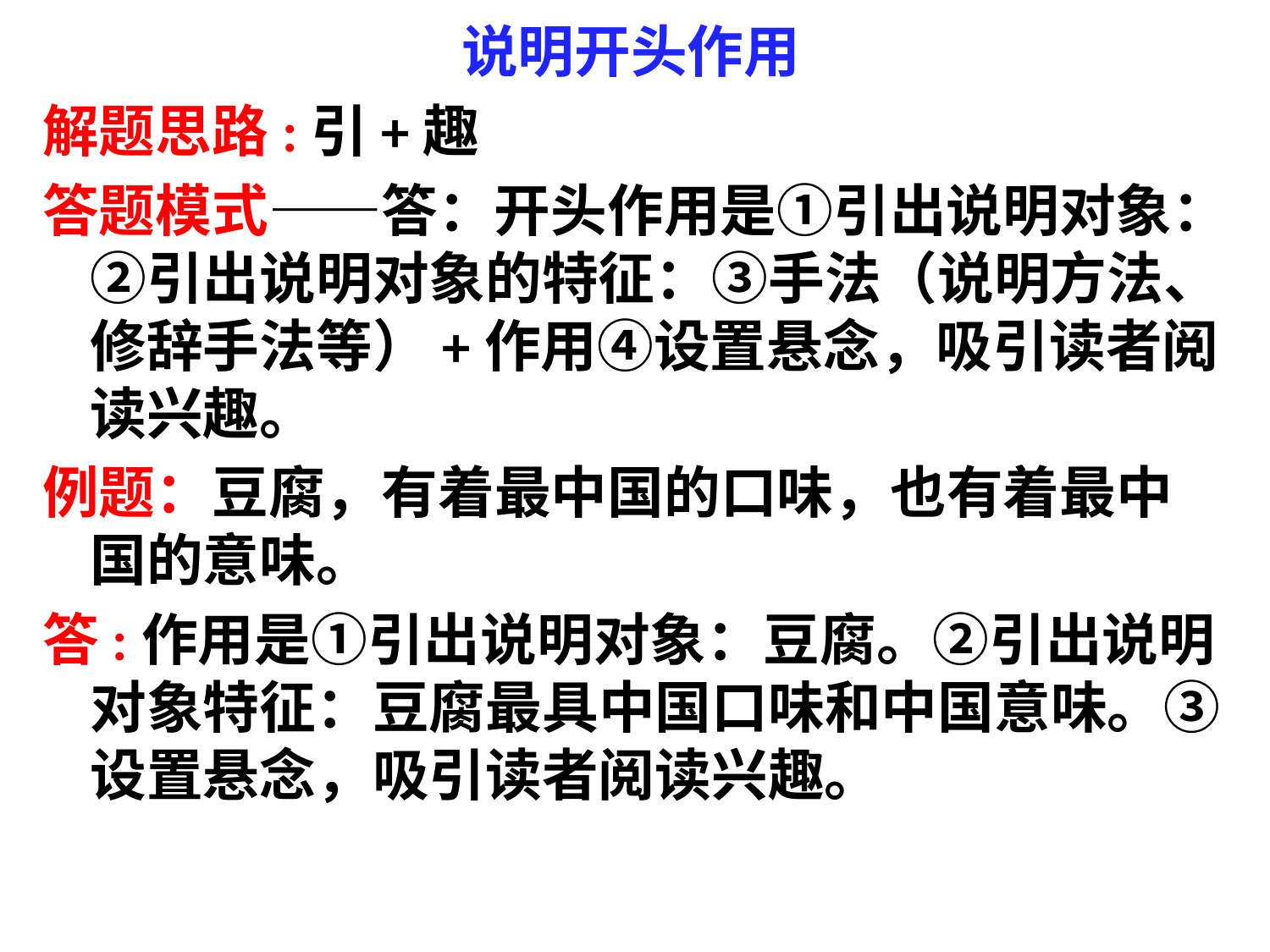

# 说明开头作用
解题思路:引+趣
答题模式——答：开头作用是①引出说明对象：②引出说明对象的特征：③手法（说明方法、修辞手法等）+作用④设置悬念，吸引读者阅读兴趣。
例题：豆腐，有着最中国的口味，也有着最中国的意味。
答:作用是①引出说明对象：豆腐。②引出说明对象特征：豆腐最具中国口味和中国意味。③设置悬念，吸引读者阅读兴趣。